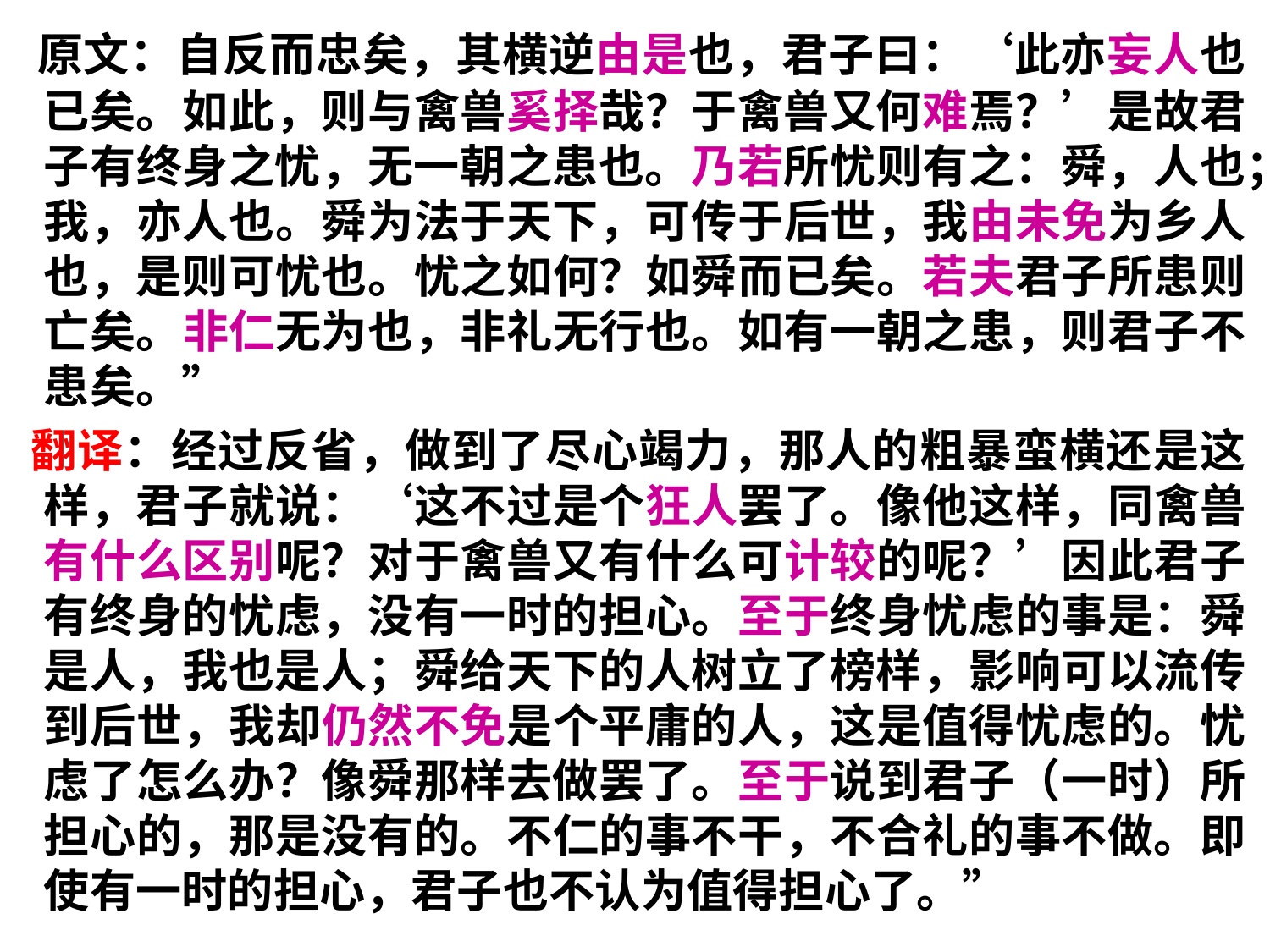

# 原文：自反而忠矣，其横逆由是也，君子曰：‘此亦妄人也已矣。如此，则与禽兽奚择哉？于禽兽又何难焉？’是故君子有终身之忧，无一朝之患也。乃若所忧则有之：舜，人也；我，亦人也。舜为法于天下，可传于后世，我由未免为乡人也，是则可忧也。忧之如何？如舜而已矣。若夫君子所患则亡矣。非仁无为也，非礼无行也。如有一朝之患，则君子不患矣。”
  翻译：经过反省，做到了尽心竭力，那人的粗暴蛮横还是这样，君子就说：‘这不过是个狂人罢了。像他这样，同禽兽有什么区别呢？对于禽兽又有什么可计较的呢？’因此君子有终身的忧虑，没有一时的担心。至于终身忧虑的事是：舜是人，我也是人；舜给天下的人树立了榜样，影响可以流传到后世，我却仍然不免是个平庸的人，这是值得忧虑的。忧虑了怎么办？像舜那样去做罢了。至于说到君子（一时）所担心的，那是没有的。不仁的事不干，不合礼的事不做。即使有一时的担心，君子也不认为值得担心了。”